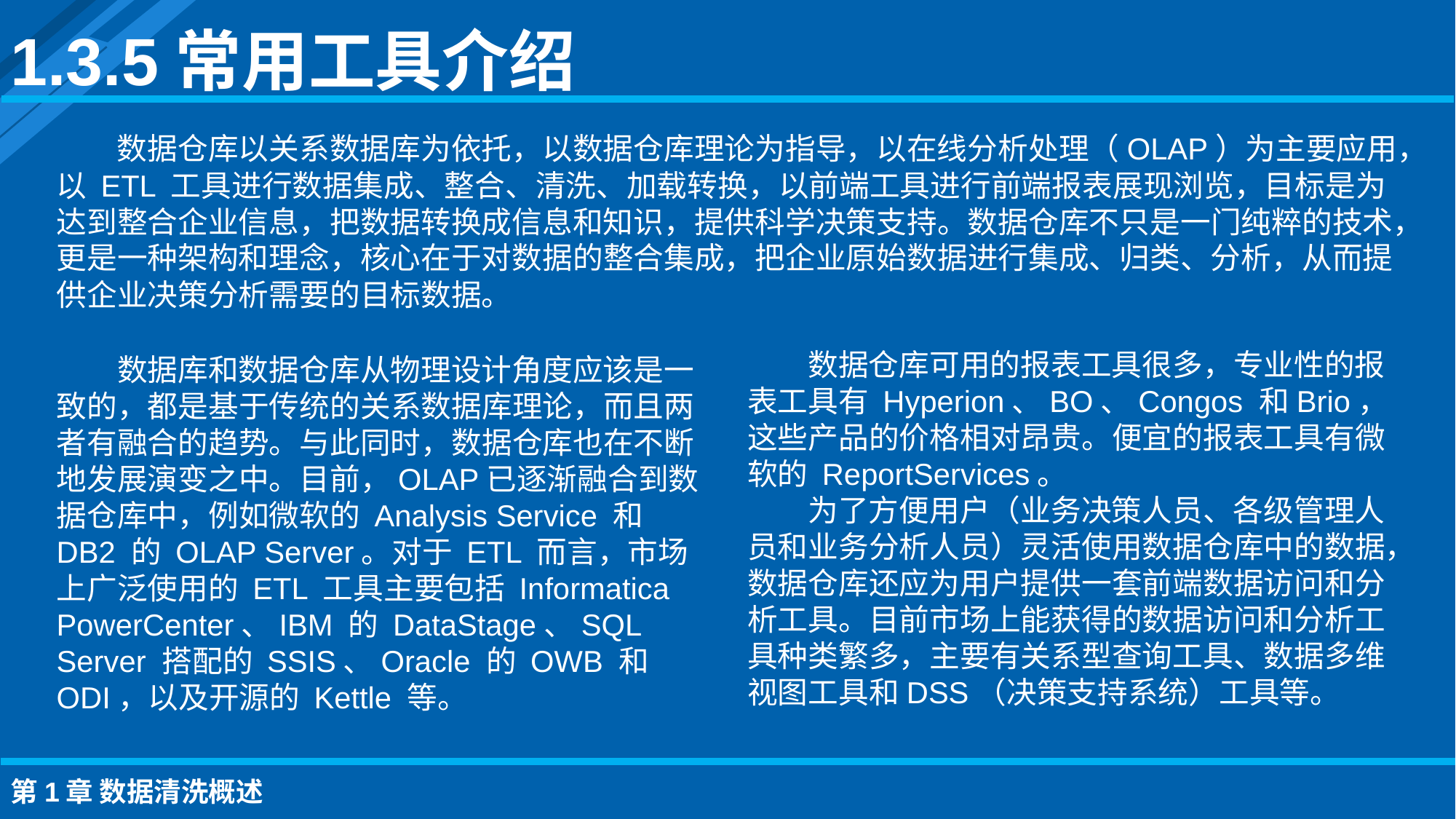

1.3.5常用工具介绍

数据仓库以关系数据库为依托，以数据仓库理论为指导，以在线分析处理（OLAP）为主要应用，以 ETL 工具进行数据集成、整合、清洗、加载转换，以前端工具进行前端报表展现浏览，目标是为达到整合企业信息，把数据转换成信息和知识，提供科学决策支持。数据仓库不只是一门纯粹的技术，更是一种架构和理念，核心在于对数据的整合集成，把企业原始数据进行集成、归类、分析，从而提供企业决策分析需要的目标数据。
数据仓库可用的报表工具很多，专业性的报表工具有 Hyperion、BO、Congos 和Brio，这些产品的价格相对昂贵。便宜的报表工具有微软的 ReportServices。
为了方便用户（业务决策人员、各级管理人员和业务分析人员）灵活使用数据仓库中的数据，数据仓库还应为用户提供一套前端数据访问和分析工具。目前市场上能获得的数据访问和分析工具种类繁多，主要有关系型查询工具、数据多维视图工具和DSS（决策支持系统）工具等。

数据库和数据仓库从物理设计角度应该是一致的，都是基于传统的关系数据库理论，而且两者有融合的趋势。与此同时，数据仓库也在不断地发展演变之中。目前，OLAP已逐渐融合到数据仓库中，例如微软的 Analysis Service 和 DB2 的 OLAP Server。对于 ETL 而言，市场上广泛使用的 ETL 工具主要包括 Informatica PowerCenter、IBM 的 DataStage、SQL Server 搭配的 SSIS、Oracle 的 OWB 和 ODI，以及开源的 Kettle 等。

第1章 数据清洗概述